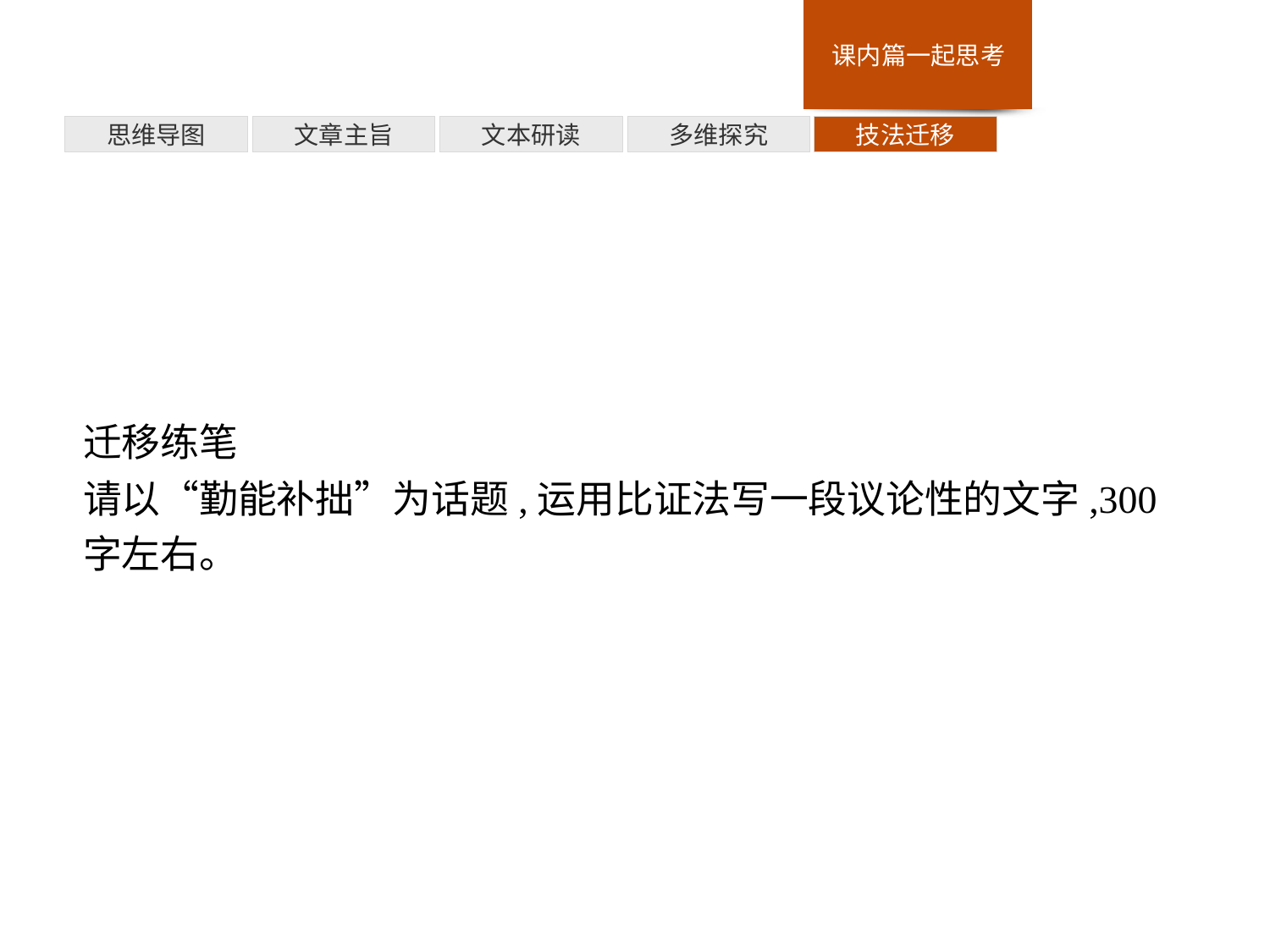

多维探究
思维导图
文章主旨
文本研读
技法迁移
迁移练笔
请以“勤能补拙”为话题,运用比证法写一段议论性的文字,300字左右。